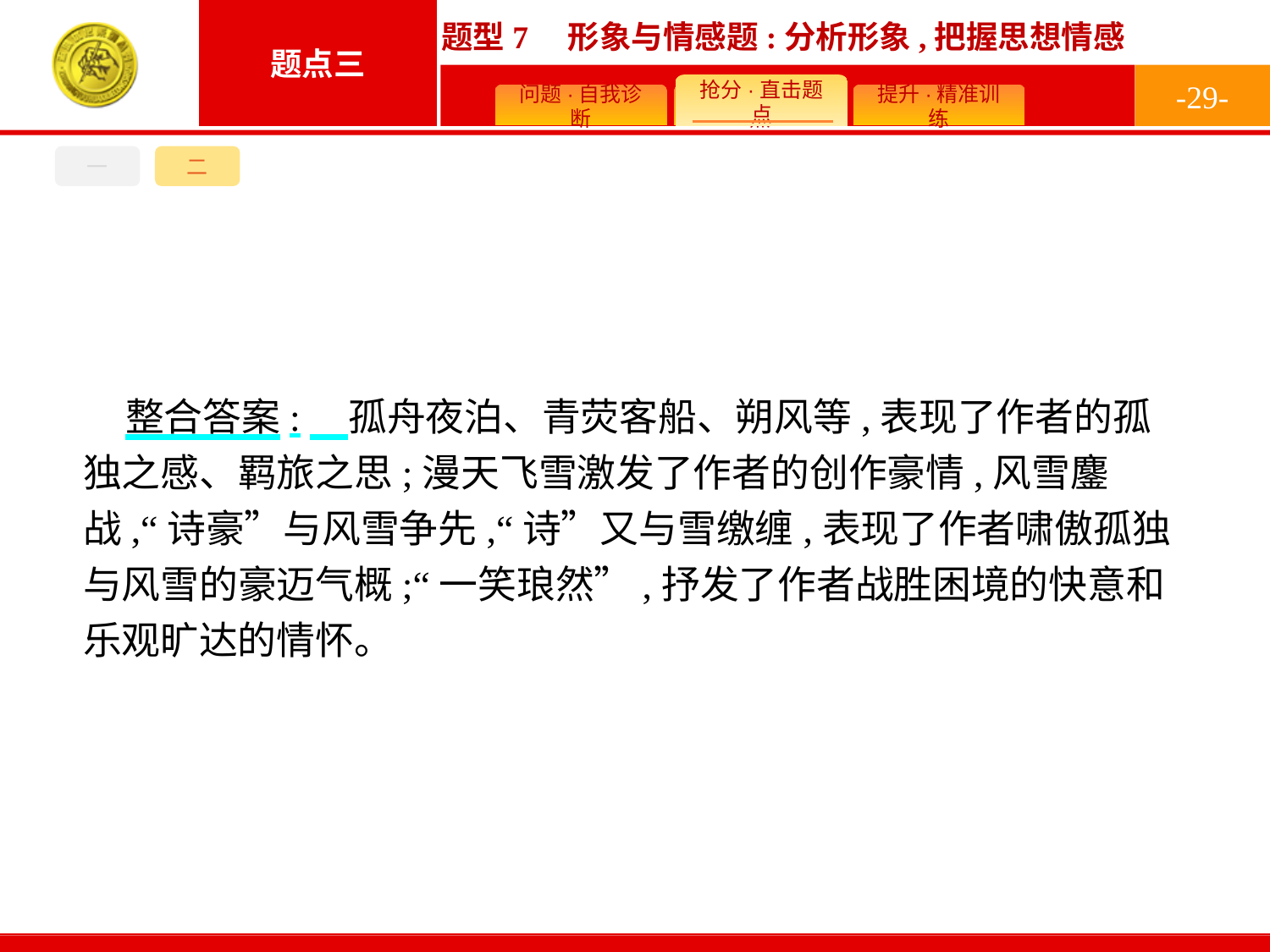

-29-
一
二
整合答案:　孤舟夜泊、青荧客船、朔风等,表现了作者的孤独之感、羁旅之思;漫天飞雪激发了作者的创作豪情,风雪鏖战,“诗豪”与风雪争先,“诗”又与雪缴缠,表现了作者啸傲孤独与风雪的豪迈气概;“一笑琅然”,抒发了作者战胜困境的快意和乐观旷达的情怀。